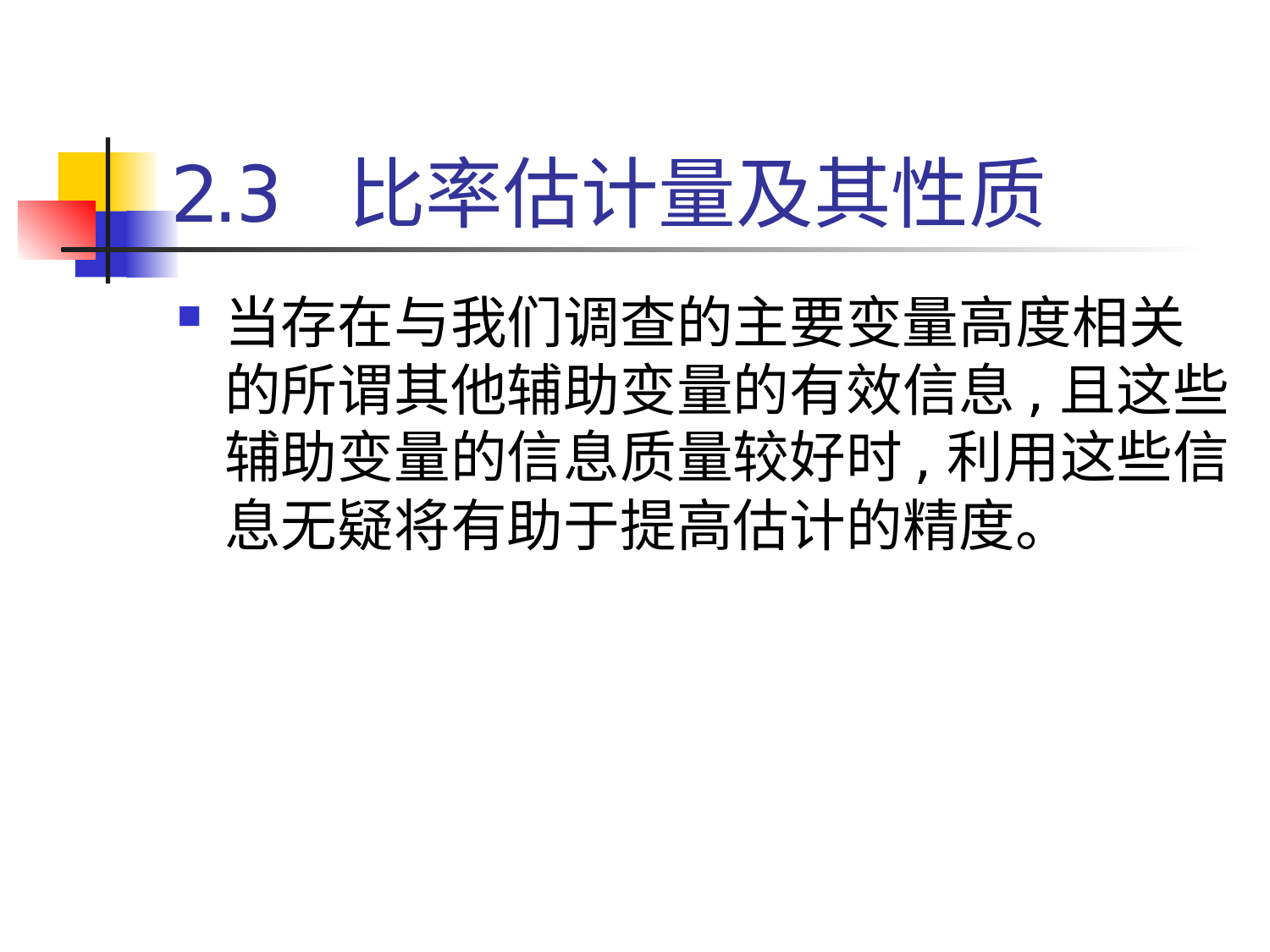

# 2.3  比率估计量及其性质
当存在与我们调查的主要变量高度相关的所谓其他辅助变量的有效信息,且这些辅助变量的信息质量较好时,利用这些信息无疑将有助于提高估计的精度。